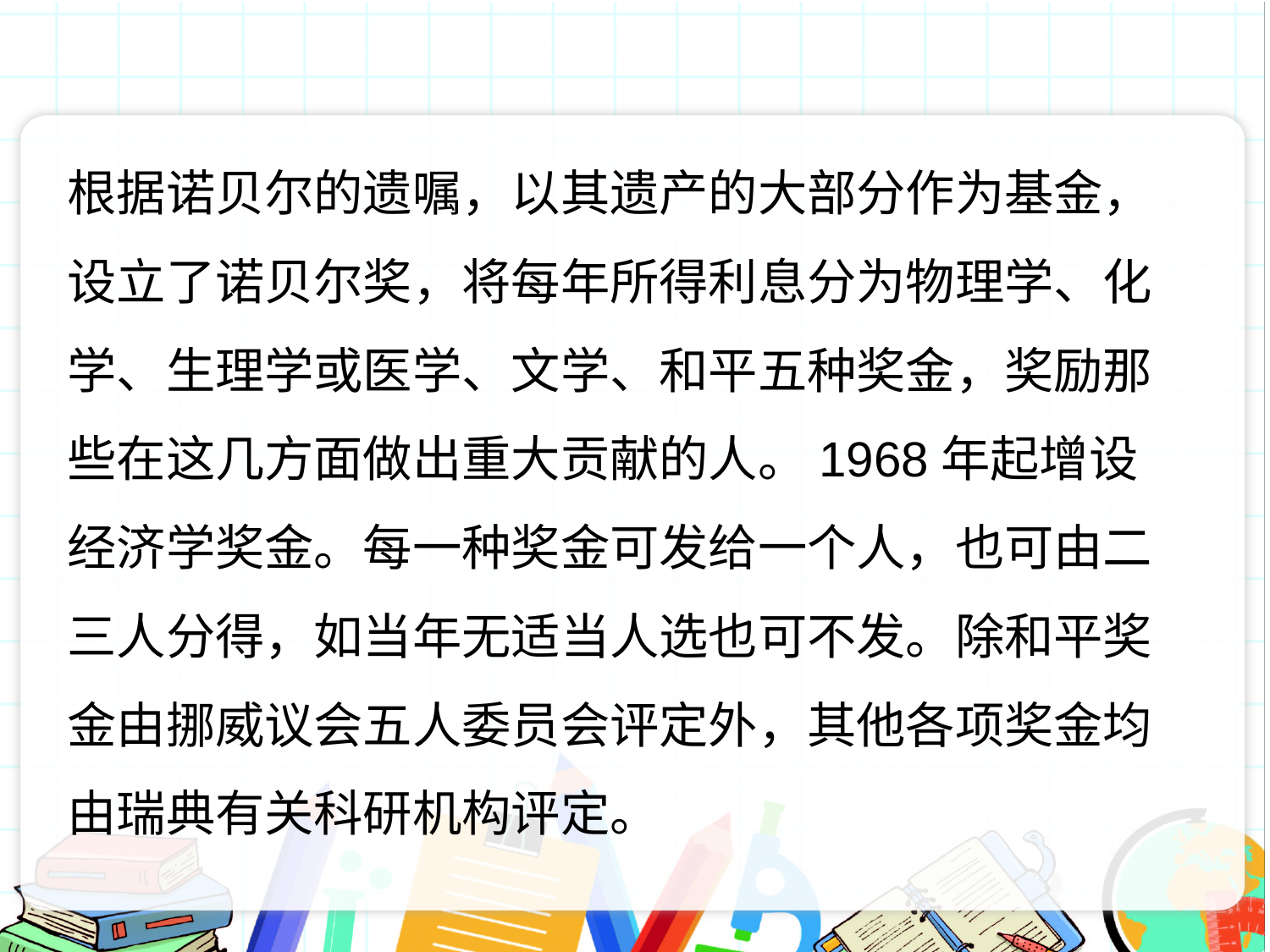

根据诺贝尔的遗嘱，以其遗产的大部分作为基金，设立了诺贝尔奖，将每年所得利息分为物理学、化学、生理学或医学、文学、和平五种奖金，奖励那些在这几方面做出重大贡献的人。1968年起增设经济学奖金。每一种奖金可发给一个人，也可由二三人分得，如当年无适当人选也可不发。除和平奖金由挪威议会五人委员会评定外，其他各项奖金均由瑞典有关科研机构评定。